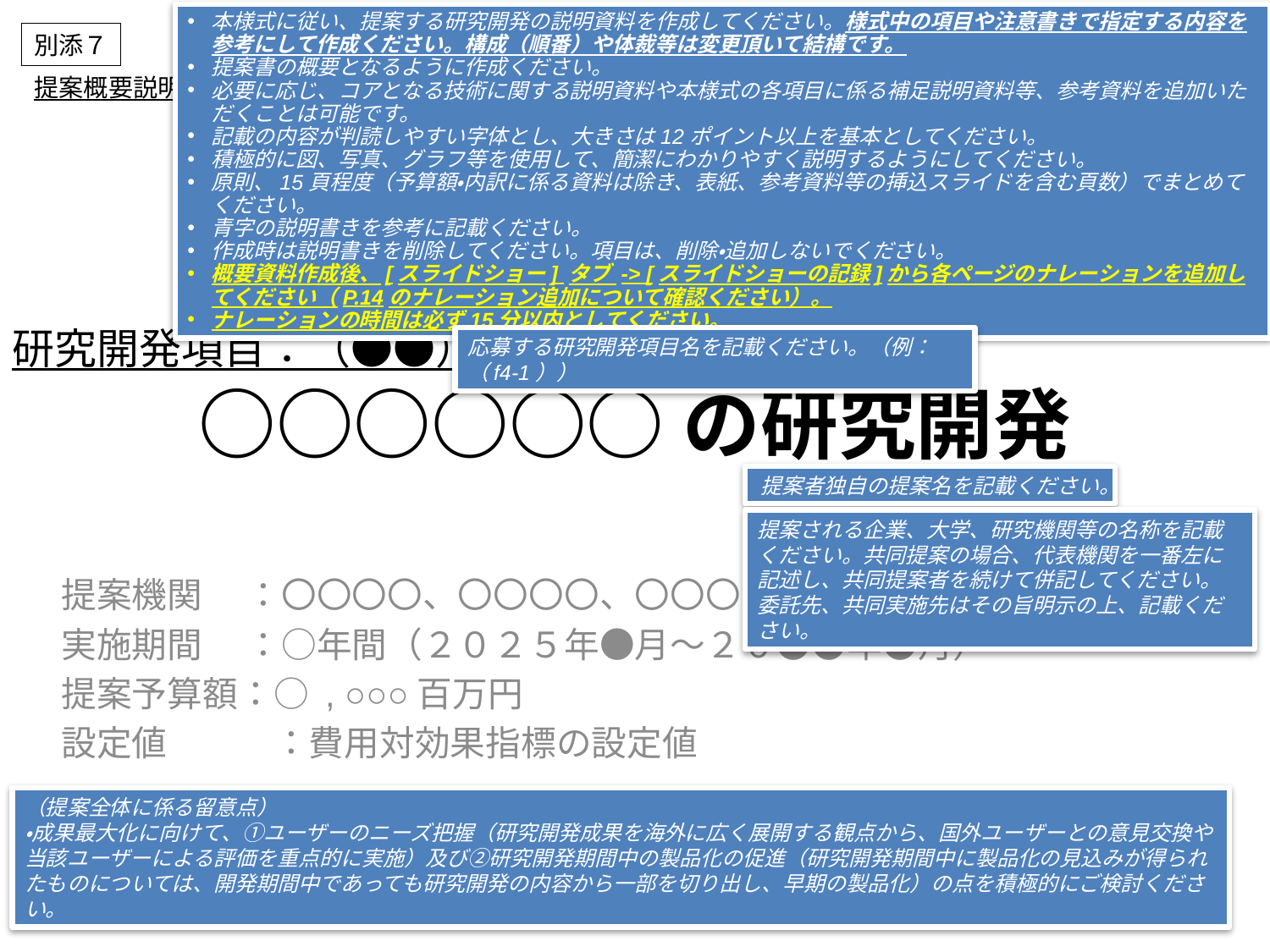

本様式に従い、提案する研究開発の説明資料を作成してください。様式中の項目や注意書きで指定する内容を参考にして作成ください。構成（順番）や体裁等は変更頂いて結構です。
提案書の概要となるように作成ください。
必要に応じ、コアとなる技術に関する説明資料や本様式の各項目に係る補足説明資料等、参考資料を追加いただくことは可能です。
記載の内容が判読しやすい字体とし、大きさは12ポイント以上を基本としてください。
積極的に図、写真、グラフ等を使用して、簡潔にわかりやすく説明するようにしてください。
原則、15頁程度（予算額・内訳に係る資料は除き、表紙、参考資料等の挿込スライドを含む頁数）でまとめてください。
青字の説明書きを参考に記載ください。
作成時は説明書きを削除してください。項目は、削除・追加しないでください。
概要資料作成後、[スライドショー] タブ -> [スライドショーの記録]から各ページのナレーションを追加してください（P.14のナレーション追加について確認ください）。
ナレーションの時間は必ず15分以内としてください。
別添７
提案概要説明資料
○○○○○○の研究開発
研究開発項目：（●●）
応募する研究開発項目名を記載ください。（例：（f4-1））
提案者独自の提案名を記載ください。
提案される企業、大学、研究機関等の名称を記載ください。共同提案の場合、代表機関を一番左に記述し、共同提案者を続けて併記してください。委託先、共同実施先はその旨明示の上、記載ください。
提案機関　 ：〇〇〇〇、〇〇〇〇、〇〇〇〇・・・
実施期間 　：○年間（２０２５年●月～２０●●年●月）
提案予算額：○ , ○○○百万円
設定値　　　：費用対効果指標の設定値
（提案全体に係る留意点）
・成果最大化に向けて、①ユーザーのニーズ把握（研究開発成果を海外に広く展開する観点から、国外ユーザーとの意見交換や当該ユーザーによる評価を重点的に実施）及び②研究開発期間中の製品化の促進（研究開発期間中に製品化の見込みが得られたものについては、開発期間中であっても研究開発の内容から一部を切り出し、早期の製品化）の点を積極的にご検討ください。